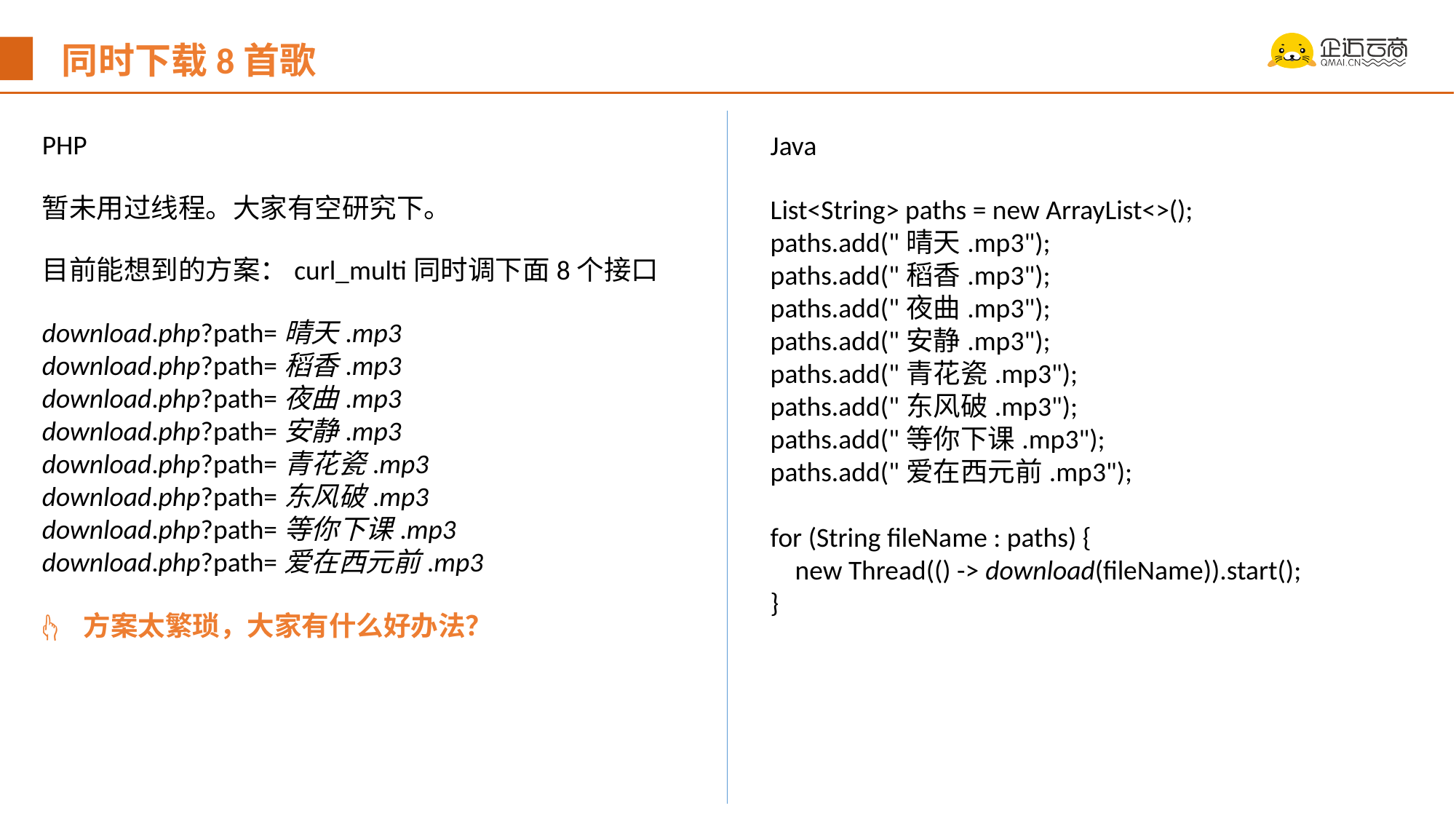

同时下载8首歌

PHP
Java
暂未用过线程。大家有空研究下。
List<String> paths = new ArrayList<>();
paths.add("晴天.mp3");
paths.add("稻香.mp3");
paths.add("夜曲.mp3");
paths.add("安静.mp3");
paths.add("青花瓷.mp3");
paths.add("东风破.mp3");
paths.add("等你下课.mp3");
paths.add("爱在西元前.mp3");
for (String fileName : paths) {
    new Thread(() -> download(fileName)).start();
}
目前能想到的方案：curl_multi同时调下面8个接口
download.php?path=晴天.mp3
download.php?path=稻香.mp3
download.php?path=夜曲.mp3
download.php?path=安静.mp3
download.php?path=青花瓷.mp3
download.php?path=东风破.mp3
download.php?path=等你下课.mp3
download.php?path=爱在西元前.mp3
👆   方案太繁琐，大家有什么好办法？